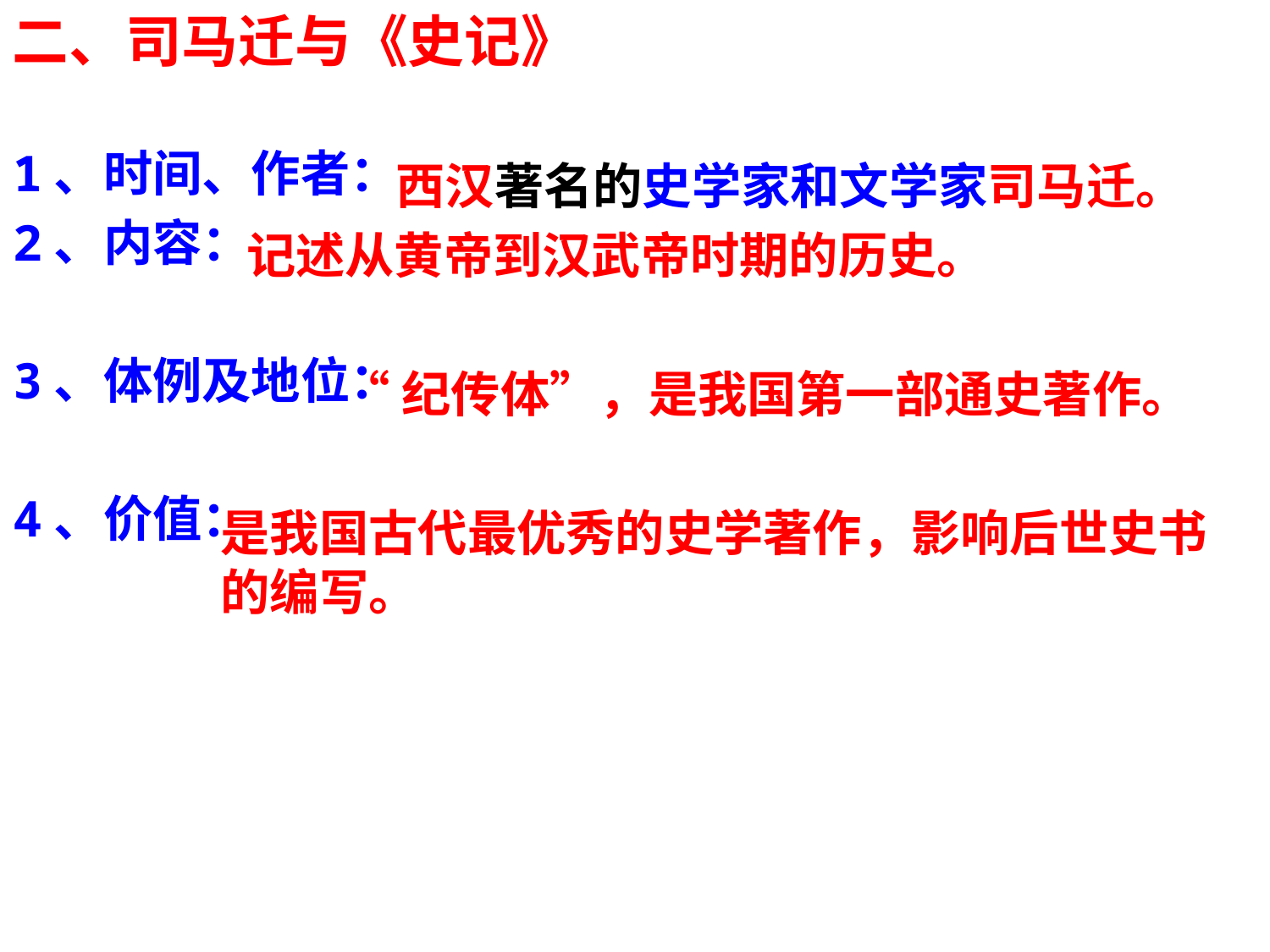

二、司马迁与《史记》
1、时间、作者：
2、内容：

3、体例及地位：

4、价值：
西汉著名的史学家和文学家司马迁。
记述从黄帝到汉武帝时期的历史。
“纪传体”，是我国第一部通史著作。
是我国古代最优秀的史学著作，影响后世史书的编写。